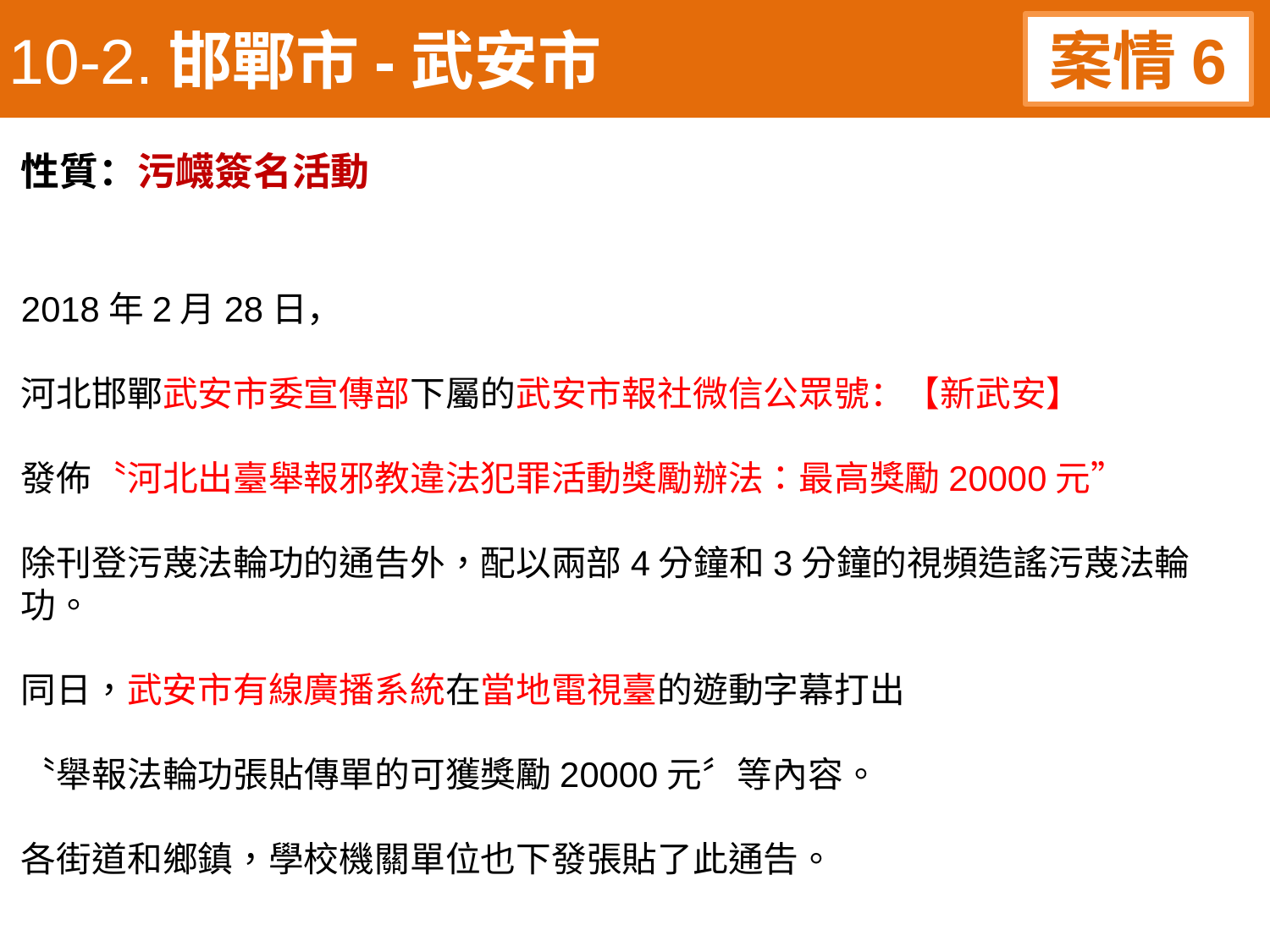

10-2.邯鄲市-武安市
案情6

性質：污衊簽名活動

2018年2月28日，

河北邯鄲武安市委宣傳部下屬的武安市報社微信公眾號：【新武安】

發佈〝河北出臺舉報邪教違法犯罪活動獎勵辦法：最高獎勵20000元”

除刊登污蔑法輪功的通告外，配以兩部4分鐘和3分鐘的視頻造謠污蔑法輪功。

同日，武安市有線廣播系統在當地電視臺的遊動字幕打出

〝舉報法輪功張貼傳單的可獲獎勵20000元〞等內容。

各街道和鄉鎮，學校機關單位也下發張貼了此通告。